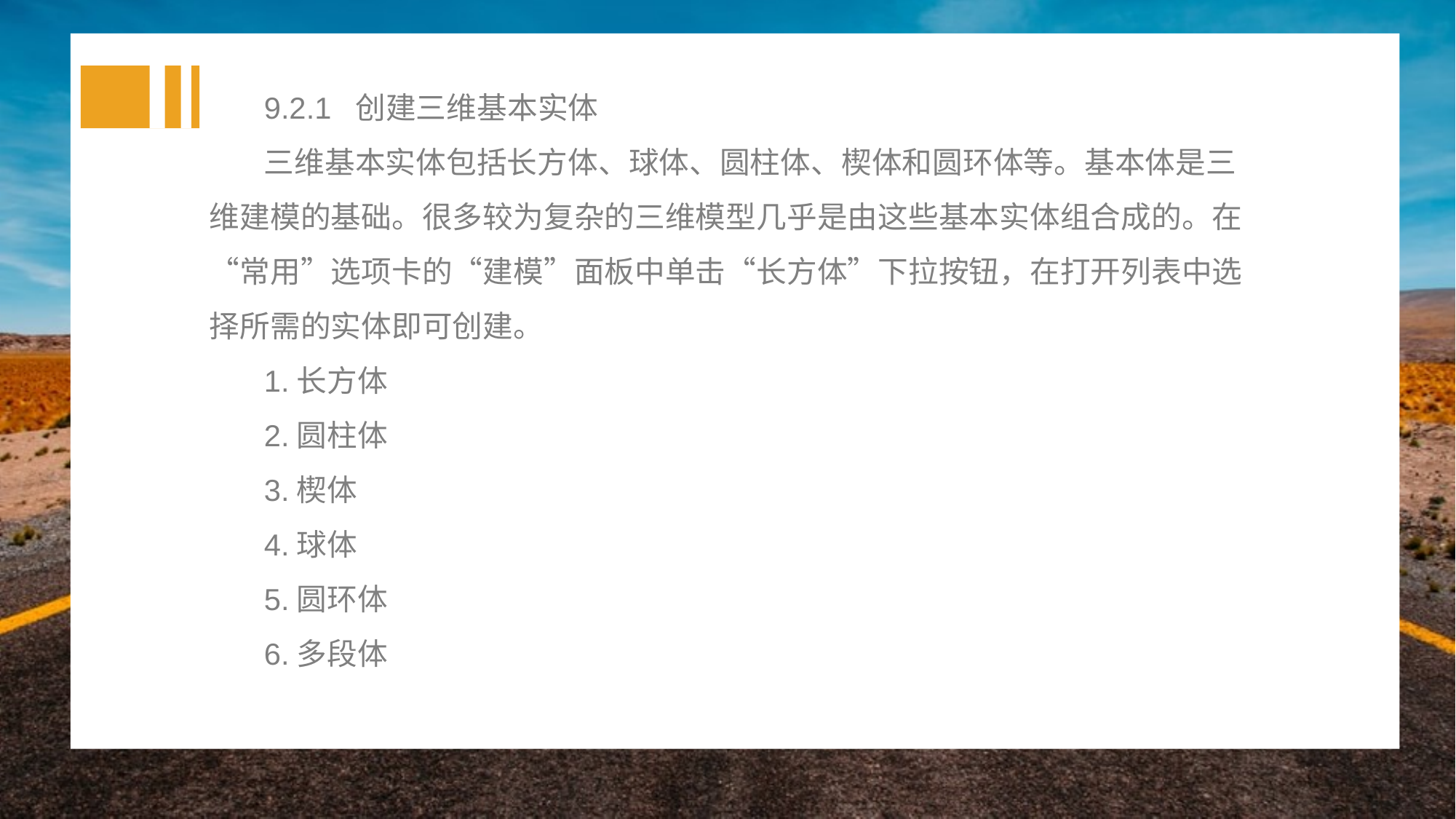

9.2.1  创建三维基本实体
三维基本实体包括长方体、球体、圆柱体、楔体和圆环体等。基本体是三维建模的基础。很多较为复杂的三维模型几乎是由这些基本实体组合成的。在“常用”选项卡的“建模”面板中单击“长方体”下拉按钮，在打开列表中选择所需的实体即可创建。
1.长方体
2.圆柱体
3.楔体
4.球体
5.圆环体
6.多段体